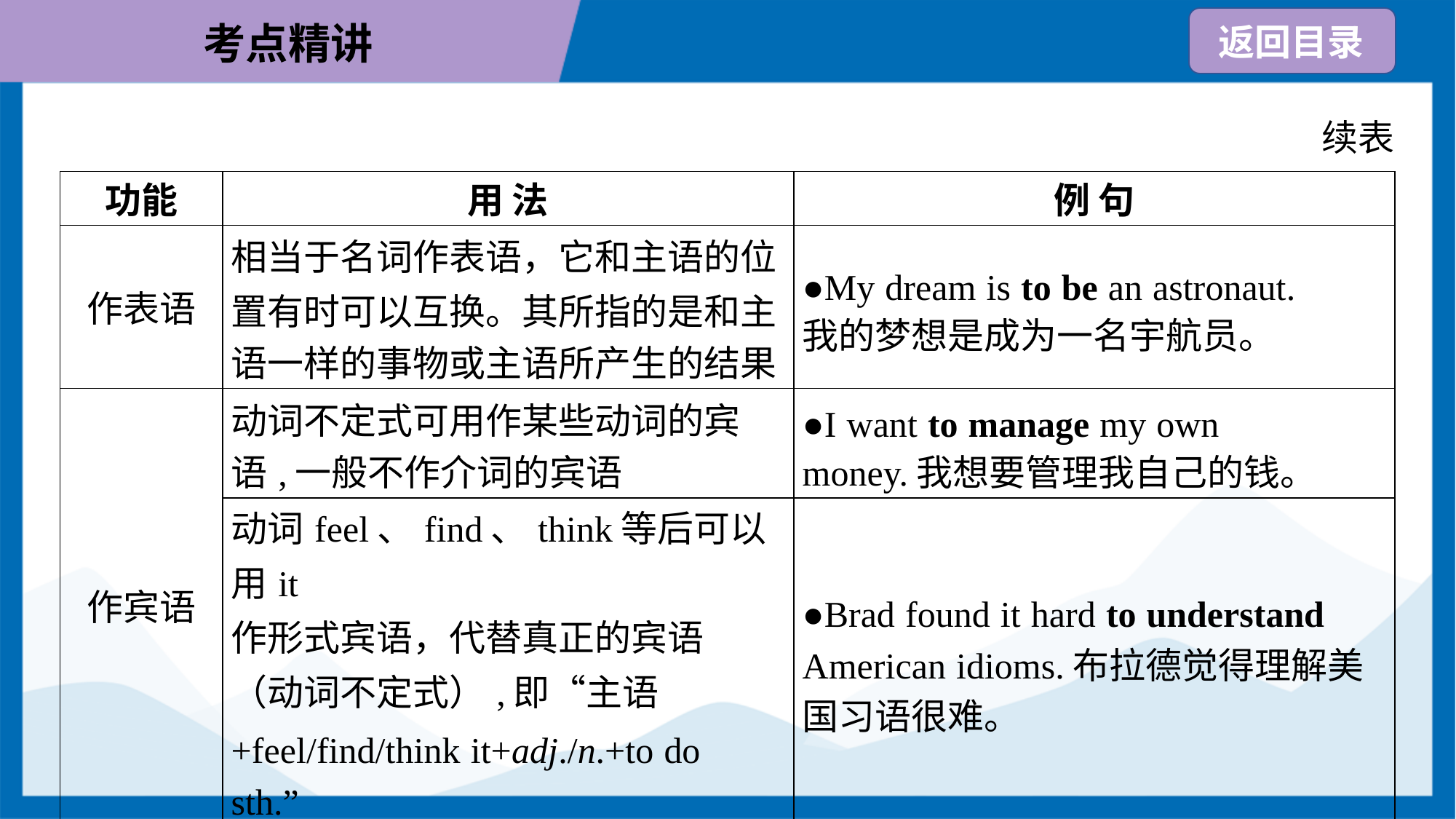

续表
| 功能 | 用 法 | 例 句 |
| --- | --- | --- |
| 作表语 | 相当于名词作表语，它和主语的位 置有时可以互换。其所指的是和主 语一样的事物或主语所产生的结果 | ●My dream is to be an astronaut. 我的梦想是成为一名宇航员。 |
| 作宾语 | 动词不定式可用作某些动词的宾 语,一般不作介词的宾语 | ●I want to manage my own money.我想要管理我自己的钱。 |
|  | 动词feel、find、think等后可以用it 作形式宾语，代替真正的宾语 （动词不定式）,即“主语 +feel/find/think it+adj./n.+to do sth.” | ●Brad found it hard to understand American idioms.布拉德觉得理解美 国习语很难。 |